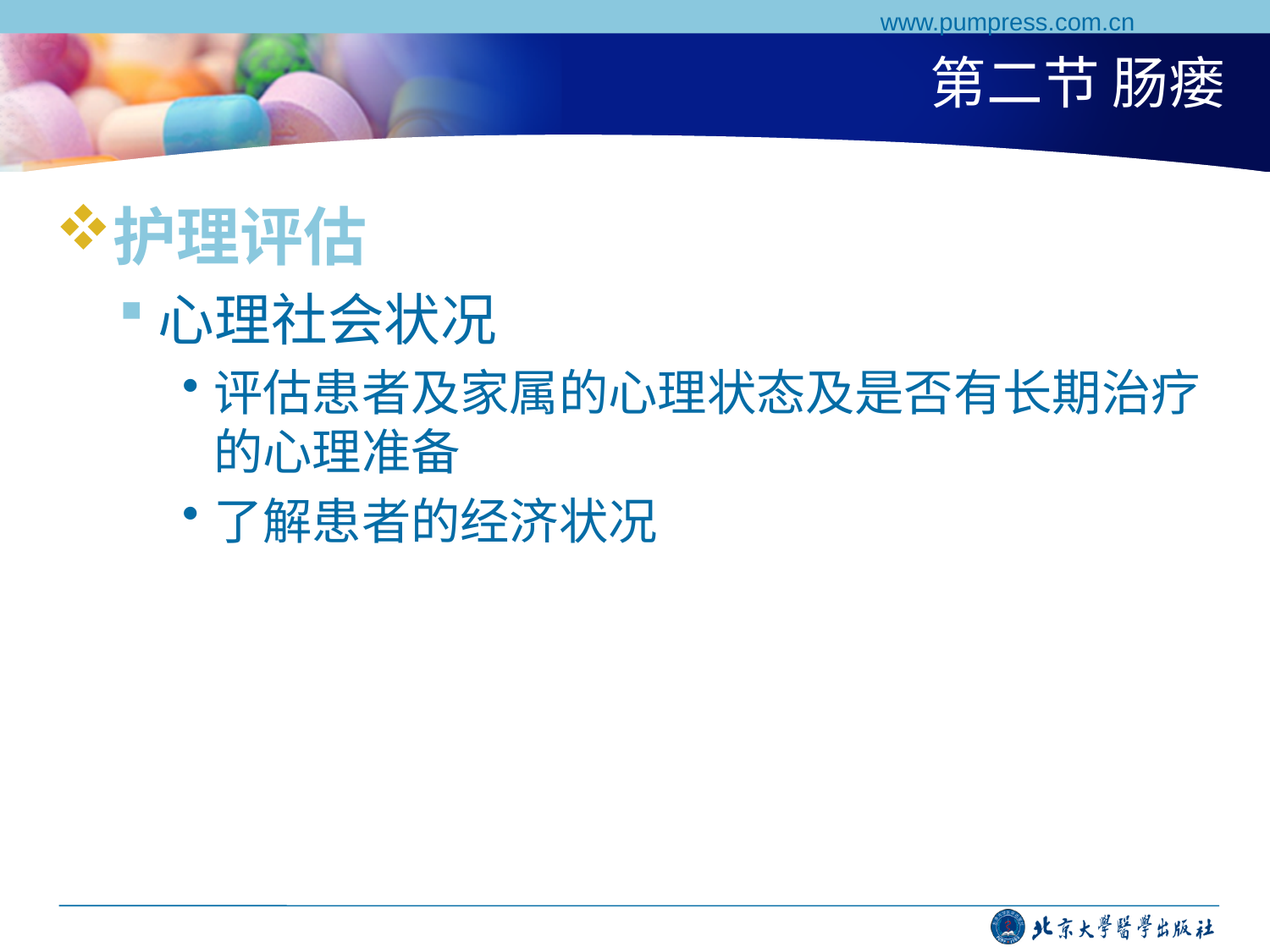

www.pumpress.com.cn
# 第二节 肠瘘
护理评估
心理社会状况
评估患者及家属的心理状态及是否有长期治疗的心理准备
了解患者的经济状况